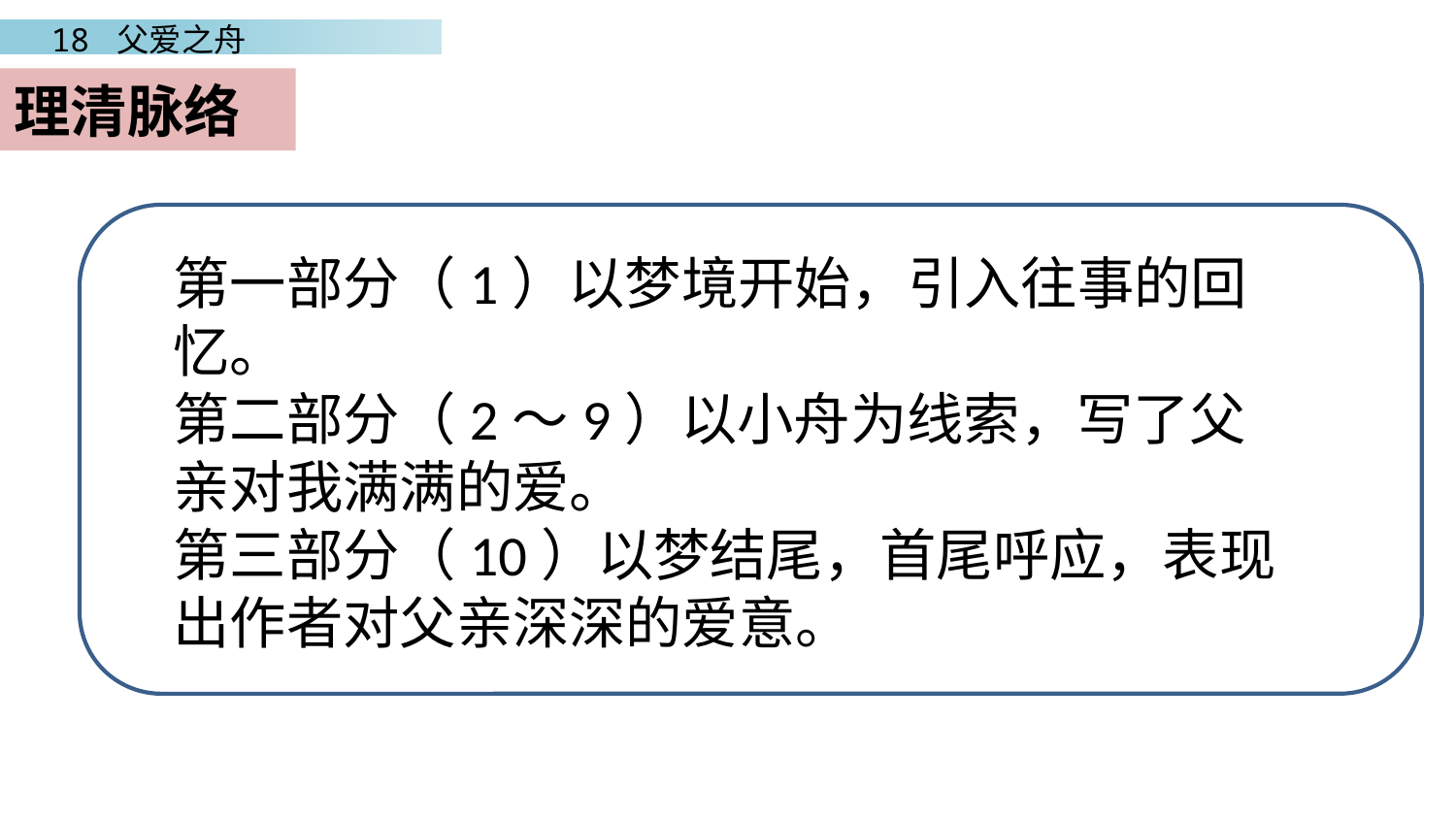

理清脉络

第一部分（1）以梦境开始，引入往事的回忆。
第二部分（2～9）以小舟为线索，写了父亲对我满满的爱。
第三部分（10）以梦结尾，首尾呼应，表现出作者对父亲深深的爱意。